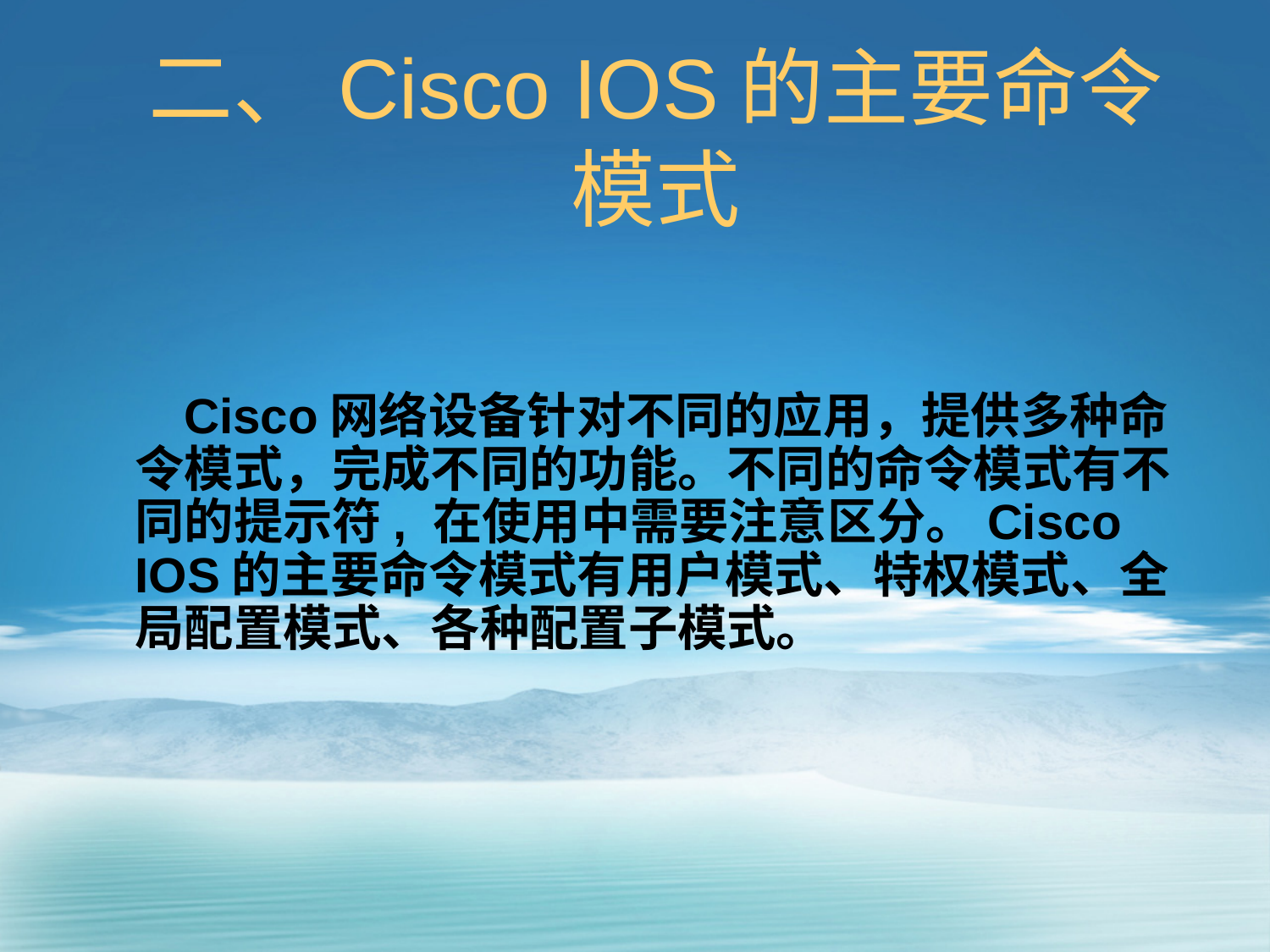

# 二、Cisco IOS的主要命令模式

       Cisco网络设备针对不同的应用，提供多种命令模式，完成不同的功能。不同的命令模式有不同的提示符, 在使用中需要注意区分。Cisco IOS的主要命令模式有用户模式、特权模式、全局配置模式、各种配置子模式。